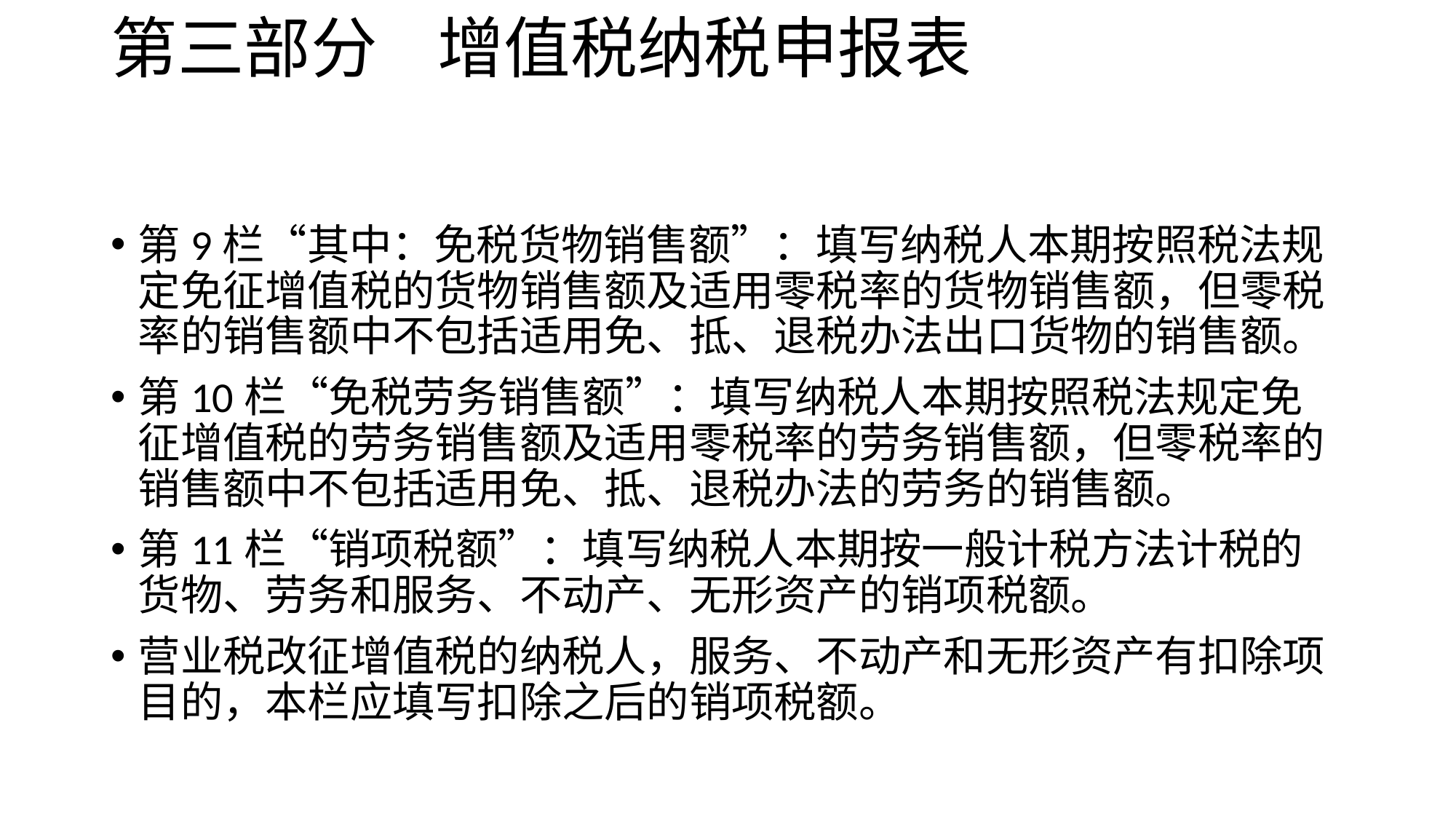

# 第三部分    增值税纳税申报表

第9栏“其中：免税货物销售额”：填写纳税人本期按照税法规定免征增值税的货物销售额及适用零税率的货物销售额，但零税率的销售额中不包括适用免、抵、退税办法出口货物的销售额。
第10栏“免税劳务销售额”：填写纳税人本期按照税法规定免征增值税的劳务销售额及适用零税率的劳务销售额，但零税率的销售额中不包括适用免、抵、退税办法的劳务的销售额。
第11栏“销项税额”：填写纳税人本期按一般计税方法计税的货物、劳务和服务、不动产、无形资产的销项税额。
营业税改征增值税的纳税人，服务、不动产和无形资产有扣除项目的，本栏应填写扣除之后的销项税额。